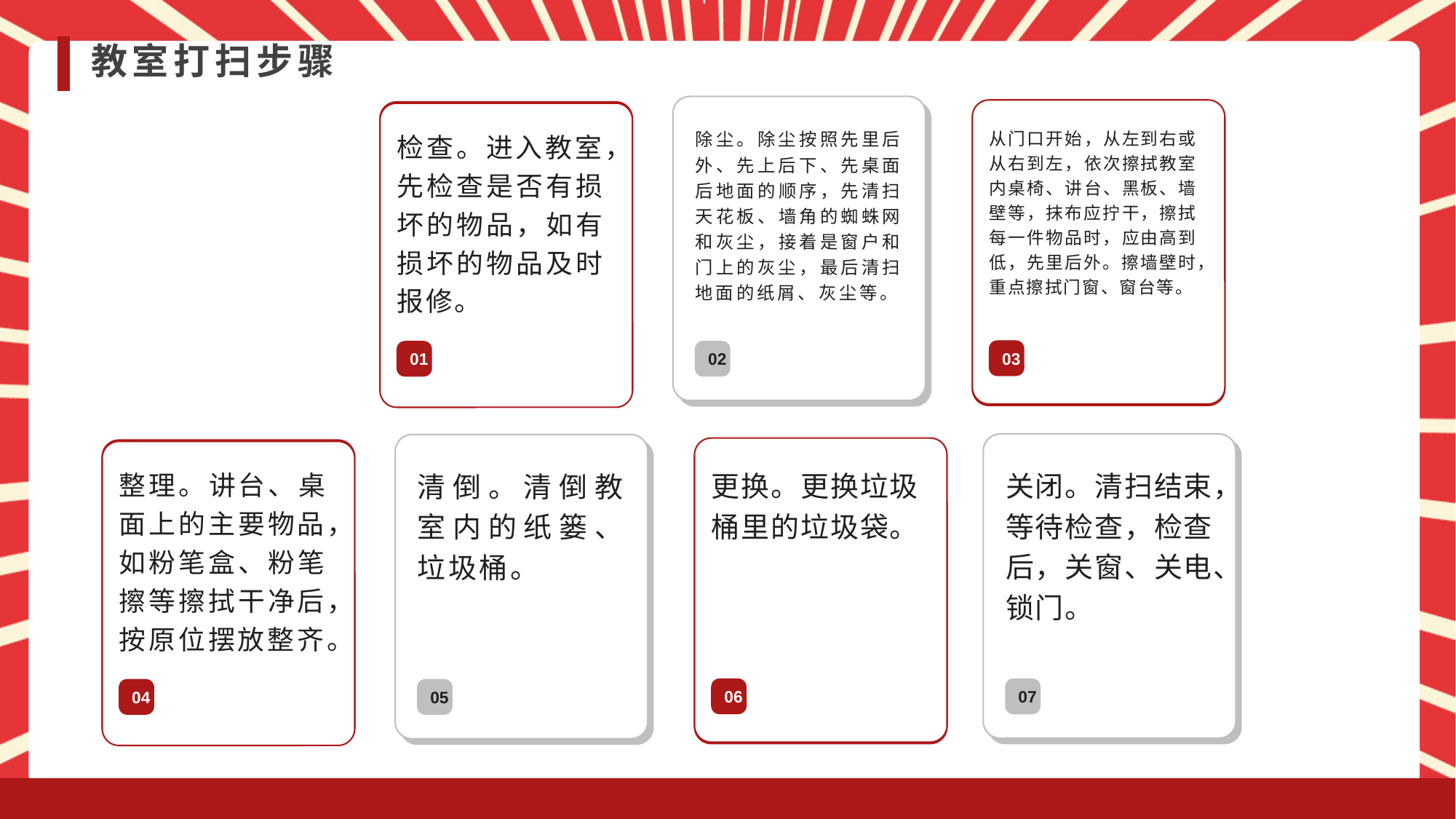

教室打扫步骤

从门口开始，从左到右或从右到左，依次擦拭教室内桌椅、讲台、黑板、墙壁等，抹布应拧干，擦拭每一件物品时，应由高到低，先里后外。擦墙壁时，重点擦拭门窗、窗台等。
检查。进入教室，先检查是否有损坏的物品，如有损坏的物品及时报修。
除尘。除尘按照先里后外、先上后下、先桌面后地面的顺序，先清扫天花板、墙角的蜘蛛网和灰尘，接着是窗户和门上的灰尘，最后清扫地面的纸屑、灰尘等。
03
01
02

更换。更换垃圾桶里的垃圾袋。
关闭。清扫结束，等待检查，检查后，关窗、关电、锁门。
整理。讲台、桌面上的主要物品，如粉笔盒、粉笔擦等擦拭干净后，按原位摆放整齐。
清倒。清倒教室内的纸篓、垃圾桶。
06
07
04
05